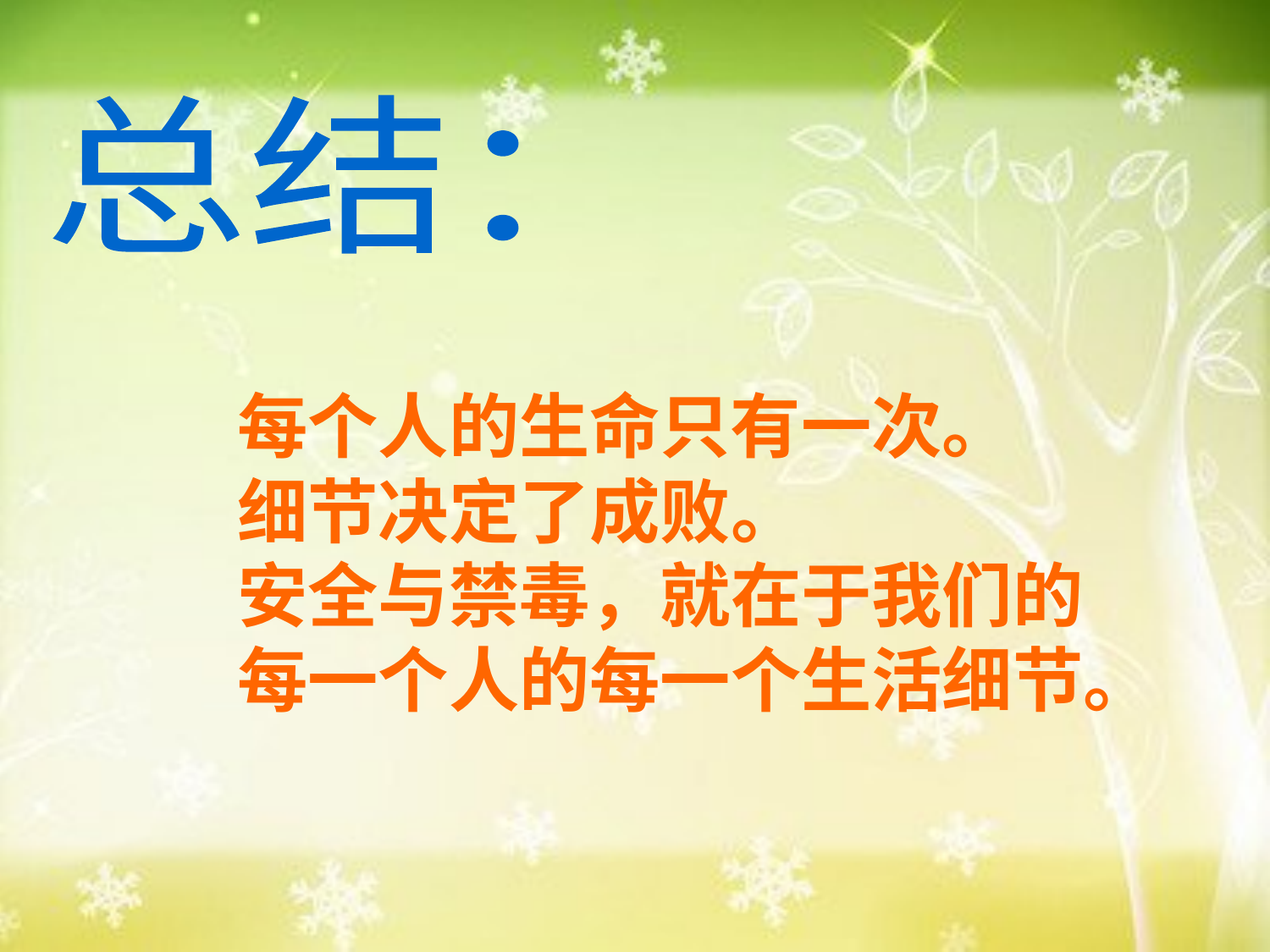

总结：
每个人的生命只有一次。
细节决定了成败。
安全与禁毒，就在于我们的每一个人的每一个生活细节。